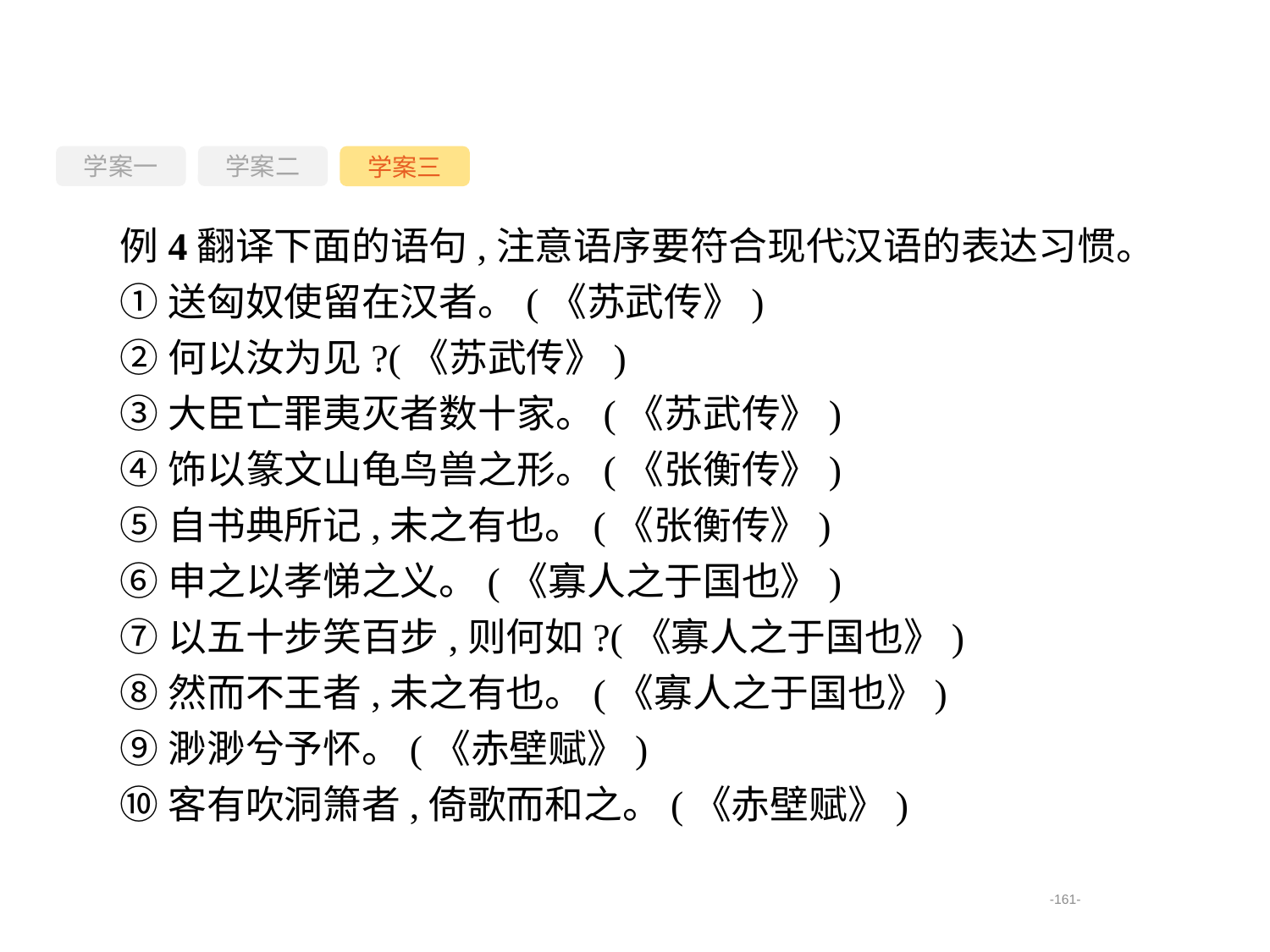

学案一
学案三
学案二
例4翻译下面的语句,注意语序要符合现代汉语的表达习惯。
①送匈奴使留在汉者。(《苏武传》)
②何以汝为见?(《苏武传》)
③大臣亡罪夷灭者数十家。(《苏武传》)
④饰以篆文山龟鸟兽之形。(《张衡传》)
⑤自书典所记,未之有也。(《张衡传》)
⑥申之以孝悌之义。(《寡人之于国也》)
⑦以五十步笑百步,则何如?(《寡人之于国也》)
⑧然而不王者,未之有也。(《寡人之于国也》)
⑨渺渺兮予怀。(《赤壁赋》)
⑩客有吹洞箫者,倚歌而和之。(《赤壁赋》)
-161-